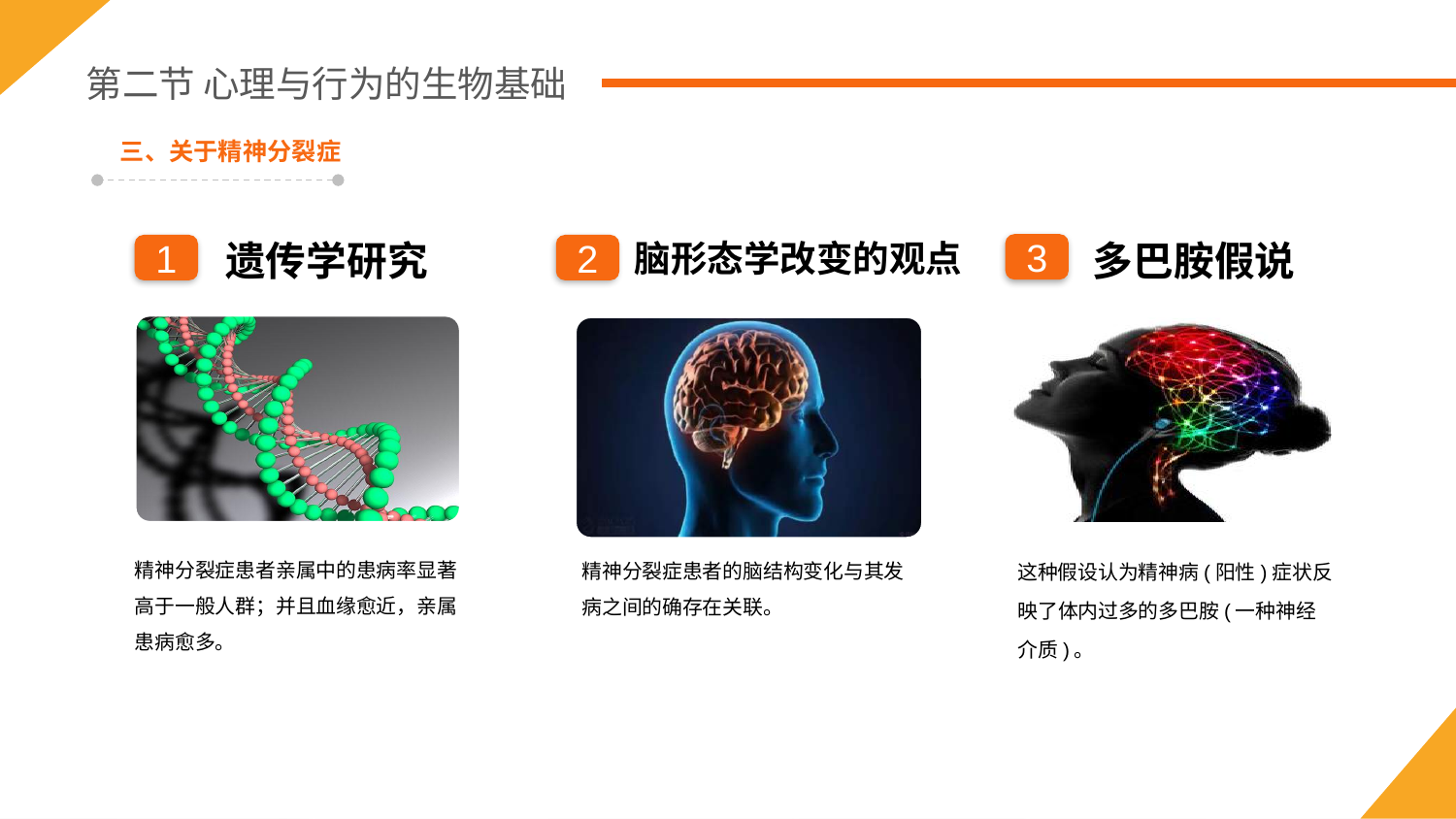

第二节 心理与行为的生物基础
三、关于精神分裂症
遗传学研究
脑形态学改变的观点
多巴胺假说
3
1
2

精神分裂症患者亲属中的患病率显著高于一般人群；并且血缘愈近，亲属患病愈多。
这种假设认为精神病(阳性)症状反映了体内过多的多巴胺(一种神经介质)。
精神分裂症患者的脑结构变化与其发病之间的确存在关联。